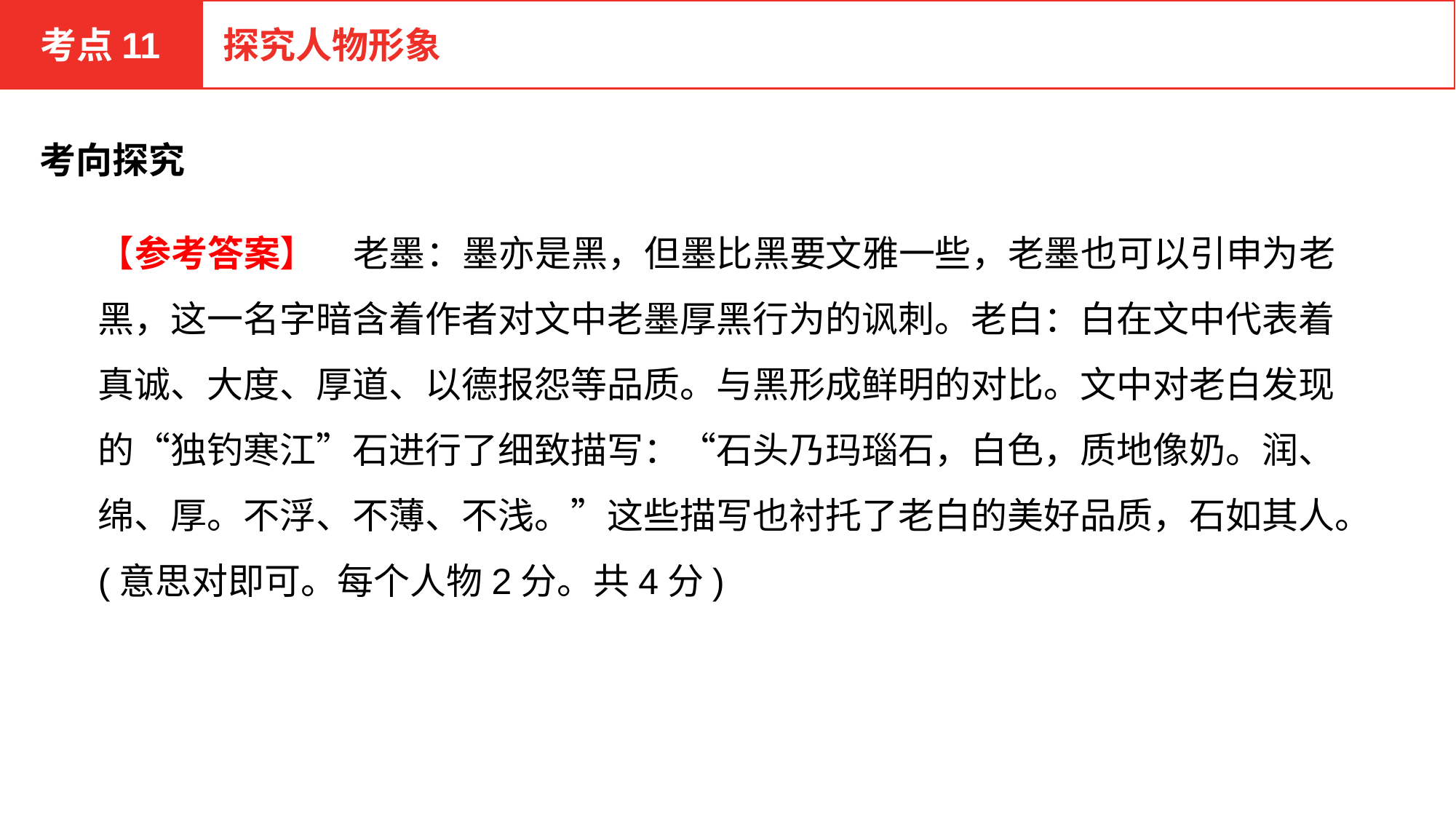

考点11
探究人物形象
考向探究

【参考答案】　老墨：墨亦是黑，但墨比黑要文雅一些，老墨也可以引申为老黑，这一名字暗含着作者对文中老墨厚黑行为的讽刺。老白：白在文中代表着真诚、大度、厚道、以德报怨等品质。与黑形成鲜明的对比。文中对老白发现的“独钓寒江”石进行了细致描写：“石头乃玛瑙石，白色，质地像奶。润、绵、厚。不浮、不薄、不浅。”这些描写也衬托了老白的美好品质，石如其人。(意思对即可。每个人物2分。共4分)